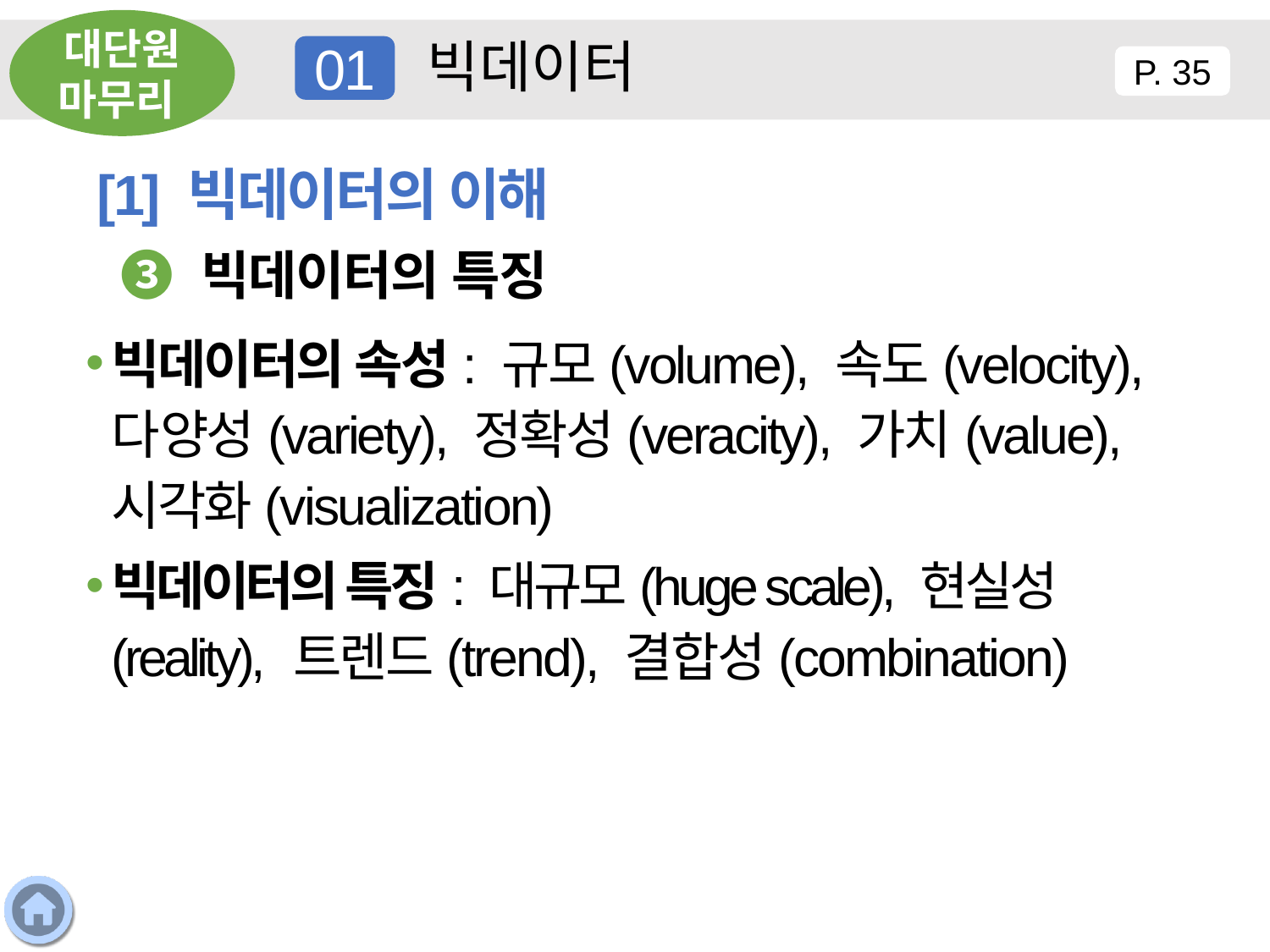

대단원 마무리

빅데이터
01
P. 35
[1] 빅데이터의 이해
❸ 빅데이터의 특징
빅데이터의 속성: 규모(volume), 속도(velocity), 다양성(variety), 정확성(veracity), 가치(value), 시각화(visualization)
빅데이터의 특징: 대규모(huge scale), 현실성(reality), 트렌드(trend), 결합성(combination)